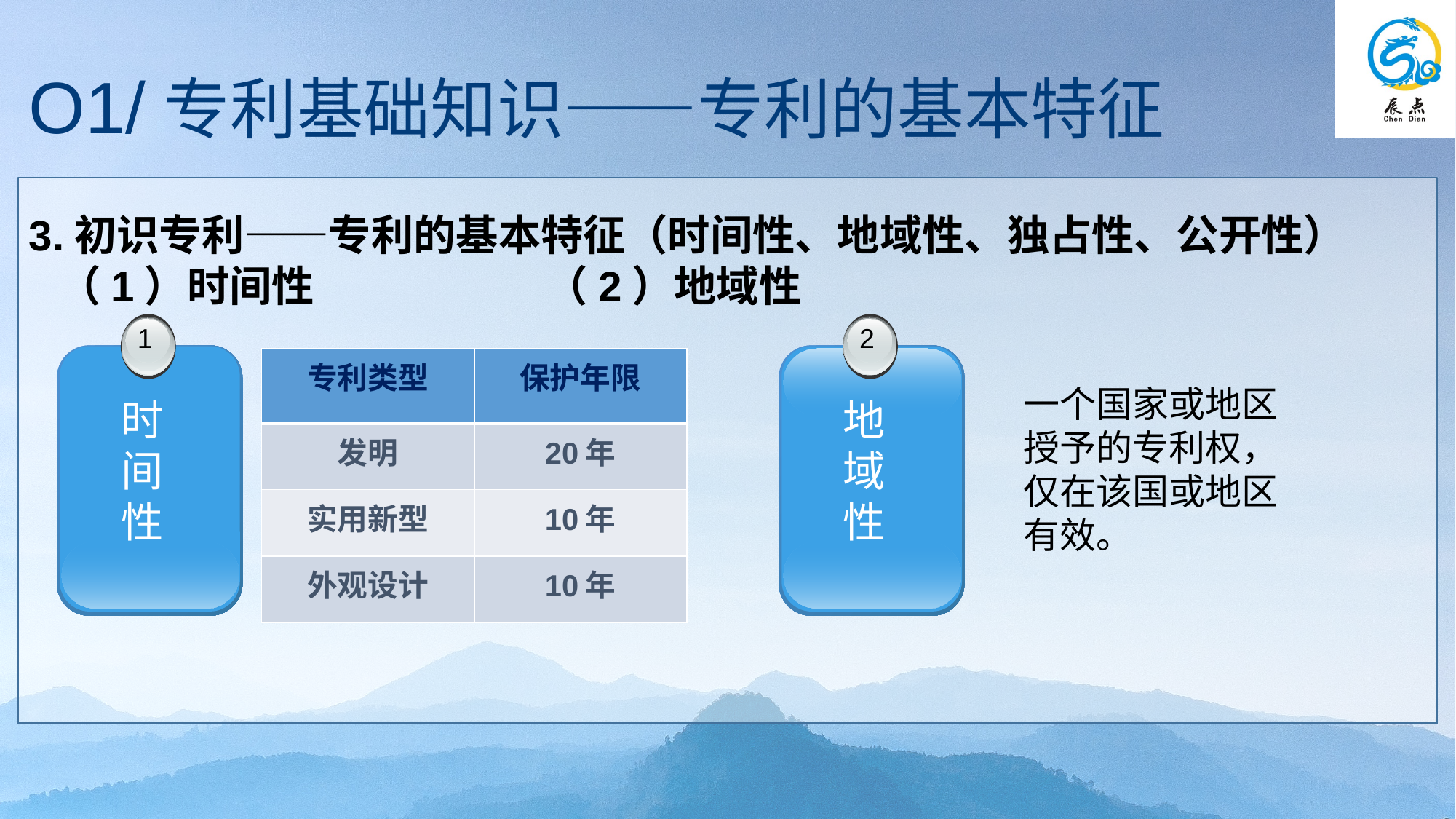

O1/专利基础知识——专利的基本特征
3.初识专利——专利的基本特征（时间性、地域性、独占性、公开性）
  （1）时间性                        （2）地域性

1

   时
   间
   性

2

   地
   域
   性

| 专利类型 | 保护年限 |
| --- | --- |
| 发明 | 20年 |
| 实用新型 | 10年 |
| 外观设计 | 10年 |
一个国家或地区授予的专利权，仅在该国或地区有效。
8